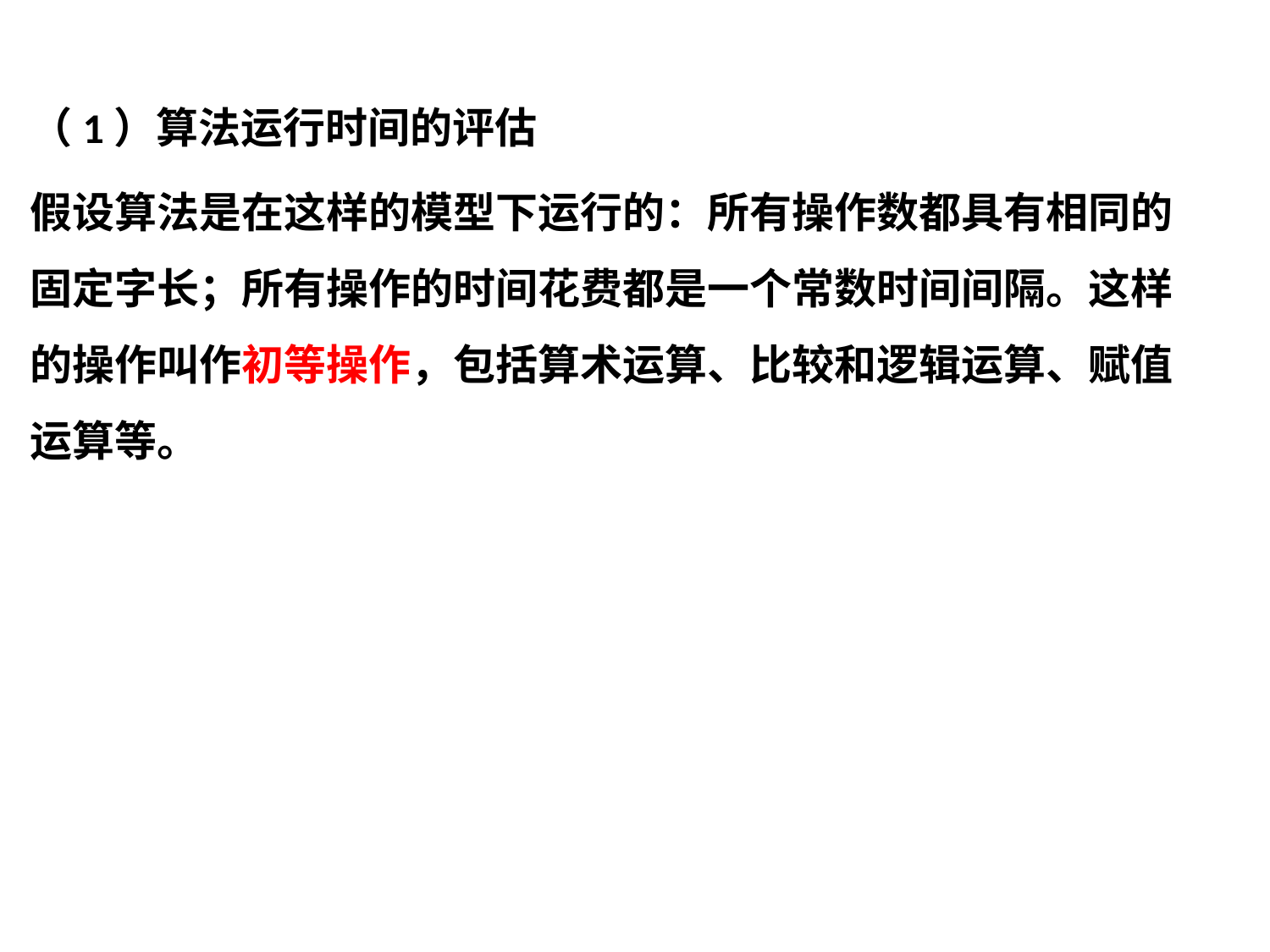

（1）算法运行时间的评估
假设算法是在这样的模型下运行的：所有操作数都具有相同的固定字长；所有操作的时间花费都是一个常数时间间隔。这样的操作叫作初等操作，包括算术运算、比较和逻辑运算、赋值运算等。